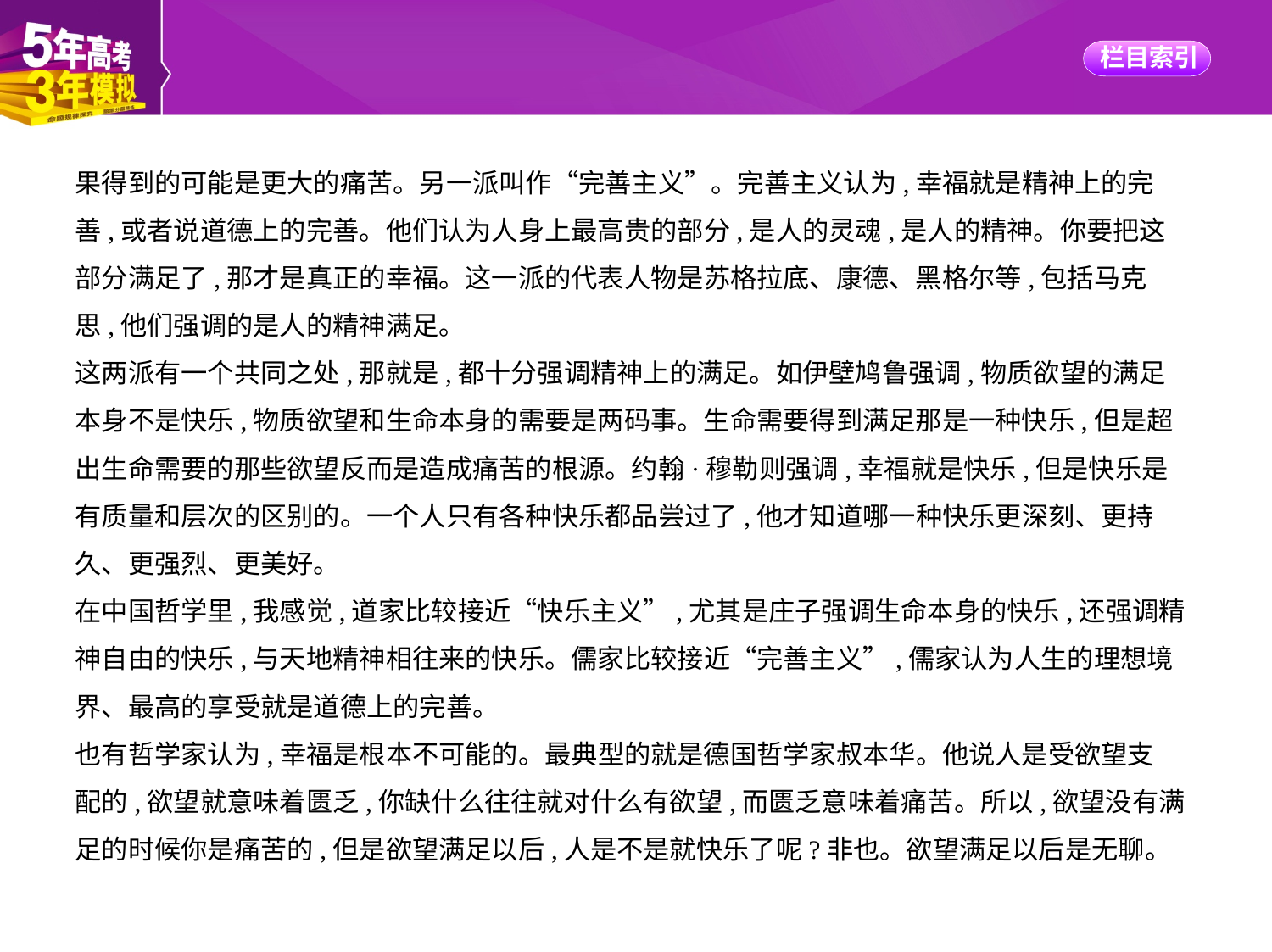

果得到的可能是更大的痛苦。另一派叫作“完善主义”。完善主义认为,幸福就是精神上的完
善,或者说道德上的完善。他们认为人身上最高贵的部分,是人的灵魂,是人的精神。你要把这
部分满足了,那才是真正的幸福。这一派的代表人物是苏格拉底、康德、黑格尔等,包括马克
思,他们强调的是人的精神满足。
这两派有一个共同之处,那就是,都十分强调精神上的满足。如伊壁鸠鲁强调,物质欲望的满足
本身不是快乐,物质欲望和生命本身的需要是两码事。生命需要得到满足那是一种快乐,但是超
出生命需要的那些欲望反而是造成痛苦的根源。约翰·穆勒则强调,幸福就是快乐,但是快乐是
有质量和层次的区别的。一个人只有各种快乐都品尝过了,他才知道哪一种快乐更深刻、更持
久、更强烈、更美好。
在中国哲学里,我感觉,道家比较接近“快乐主义”,尤其是庄子强调生命本身的快乐,还强调精
神自由的快乐,与天地精神相往来的快乐。儒家比较接近“完善主义”,儒家认为人生的理想境
界、最高的享受就是道德上的完善。
也有哲学家认为,幸福是根本不可能的。最典型的就是德国哲学家叔本华。他说人是受欲望支
配的,欲望就意味着匮乏,你缺什么往往就对什么有欲望,而匮乏意味着痛苦。所以,欲望没有满
足的时候你是痛苦的,但是欲望满足以后,人是不是就快乐了呢?非也。欲望满足以后是无聊。